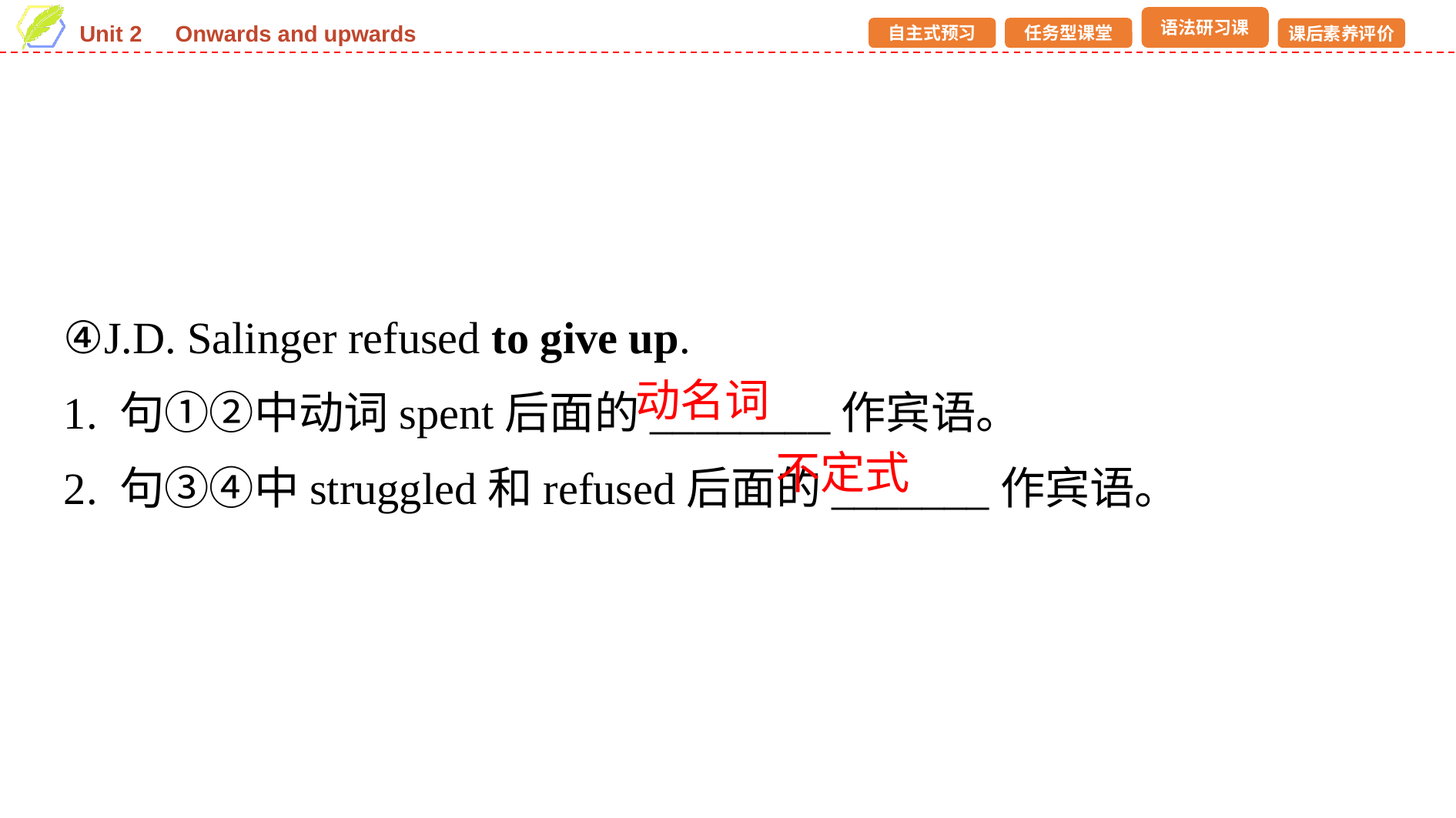

④J.D. Salinger refused to give up.
1. 句①②中动词spent后面的________作宾语。
2. 句③④中struggled和refused后面的_______作宾语。
动名词
不定式